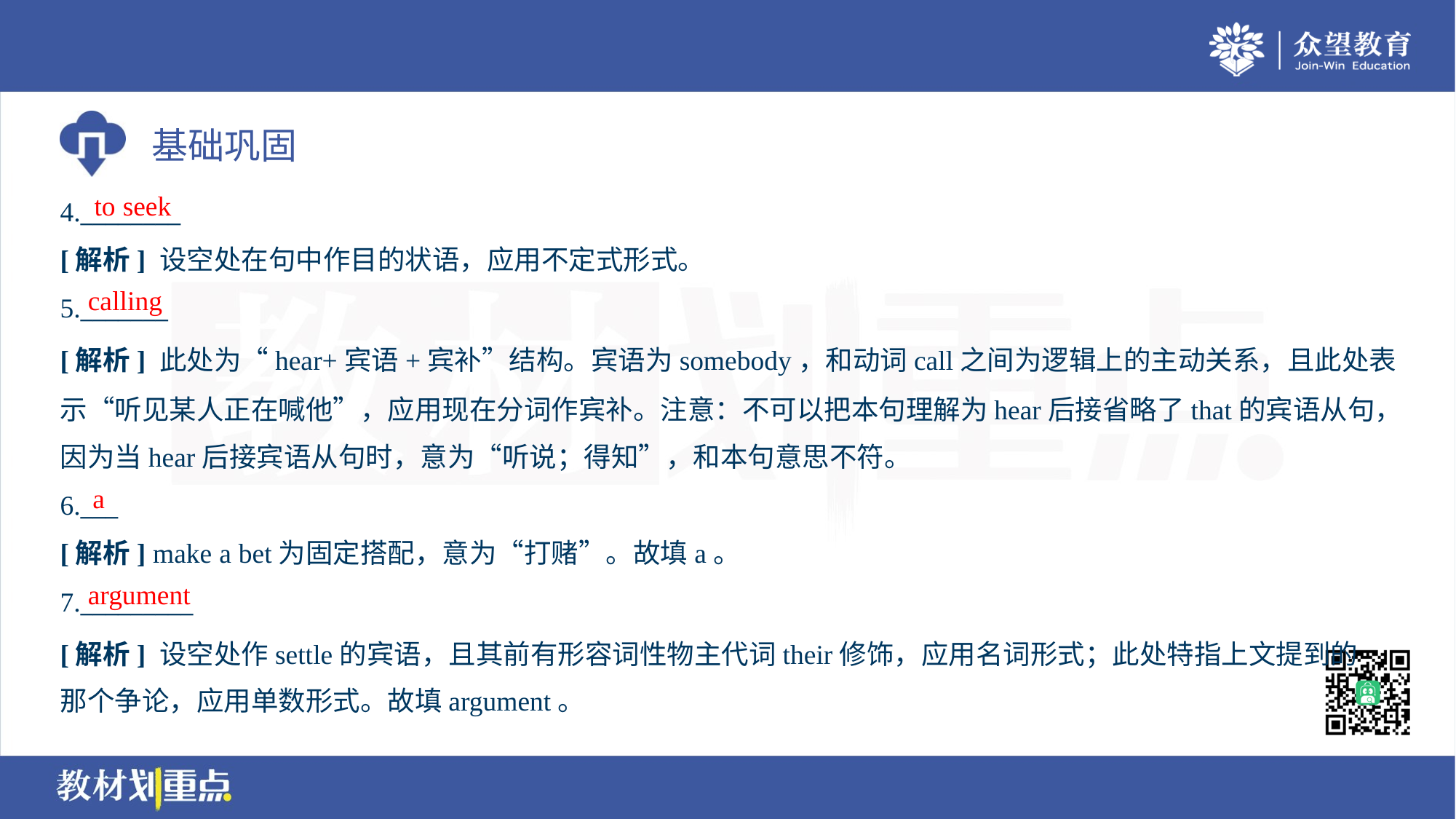

to seek
4.________
[解析] 设空处在句中作目的状语，应用不定式形式。
calling
5._______
[解析] 此处为“hear+宾语+宾补”结构。宾语为somebody，和动词call之间为逻辑上的主动关系，且此处表
示“听见某人正在喊他”，应用现在分词作宾补。注意：不可以把本句理解为hear后接省略了that的宾语从句，
因为当hear后接宾语从句时，意为“听说；得知”，和本句意思不符。
a
6.___
[解析] make a bet为固定搭配，意为“打赌”。故填a。
argument
7._________
[解析] 设空处作settle的宾语，且其前有形容词性物主代词their修饰，应用名词形式；此处特指上文提到的
那个争论，应用单数形式。故填argument。